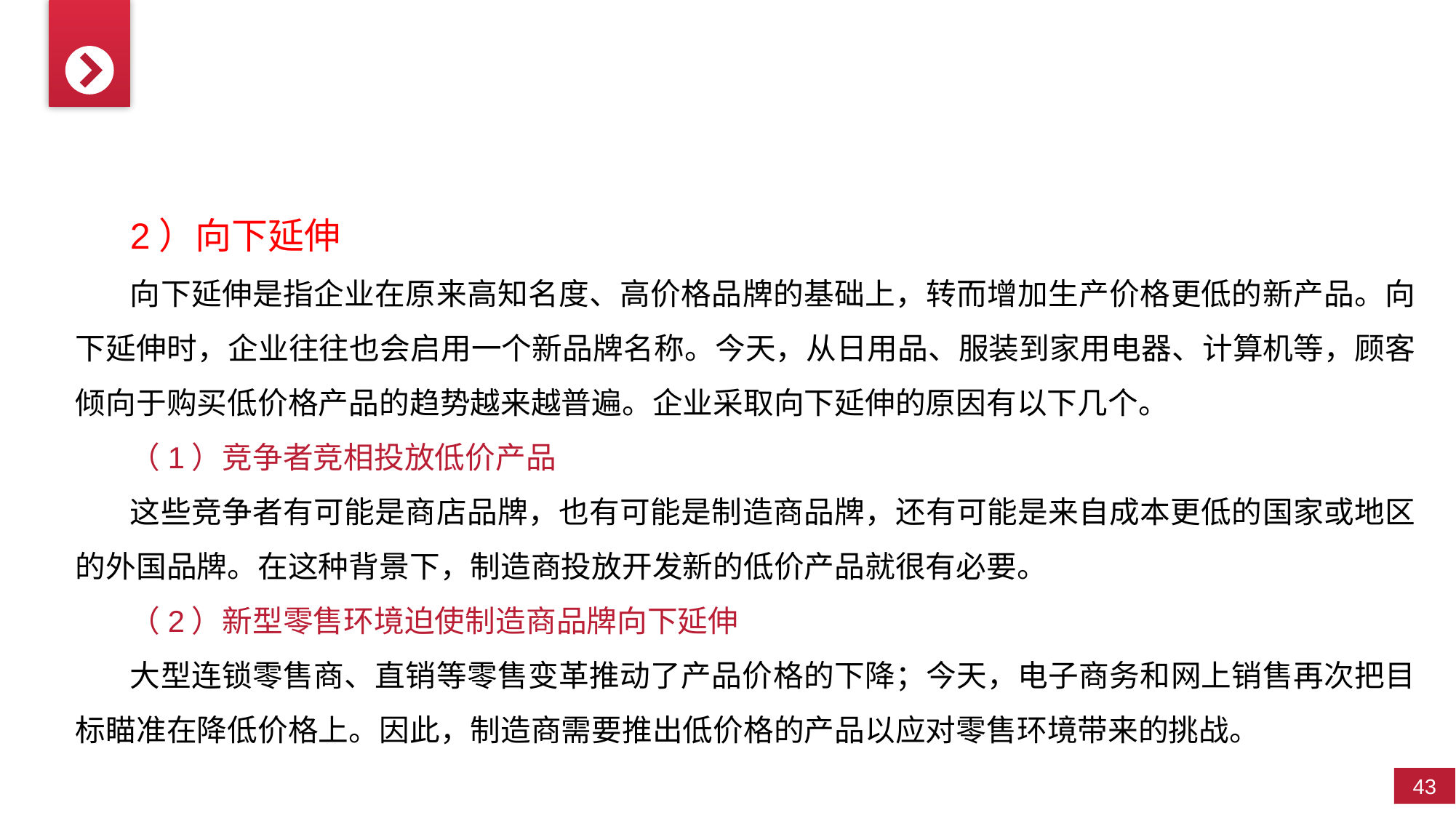

2）向下延伸
向下延伸是指企业在原来高知名度、高价格品牌的基础上，转而增加生产价格更低的新产品。向下延伸时，企业往往也会启用一个新品牌名称。今天，从日用品、服装到家用电器、计算机等，顾客倾向于购买低价格产品的趋势越来越普遍。企业采取向下延伸的原因有以下几个。
（1）竞争者竞相投放低价产品
这些竞争者有可能是商店品牌，也有可能是制造商品牌，还有可能是来自成本更低的国家或地区的外国品牌。在这种背景下，制造商投放开发新的低价产品就很有必要。
（2）新型零售环境迫使制造商品牌向下延伸
大型连锁零售商、直销等零售变革推动了产品价格的下降；今天，电子商务和网上销售再次把目标瞄准在降低价格上。因此，制造商需要推出低价格的产品以应对零售环境带来的挑战。